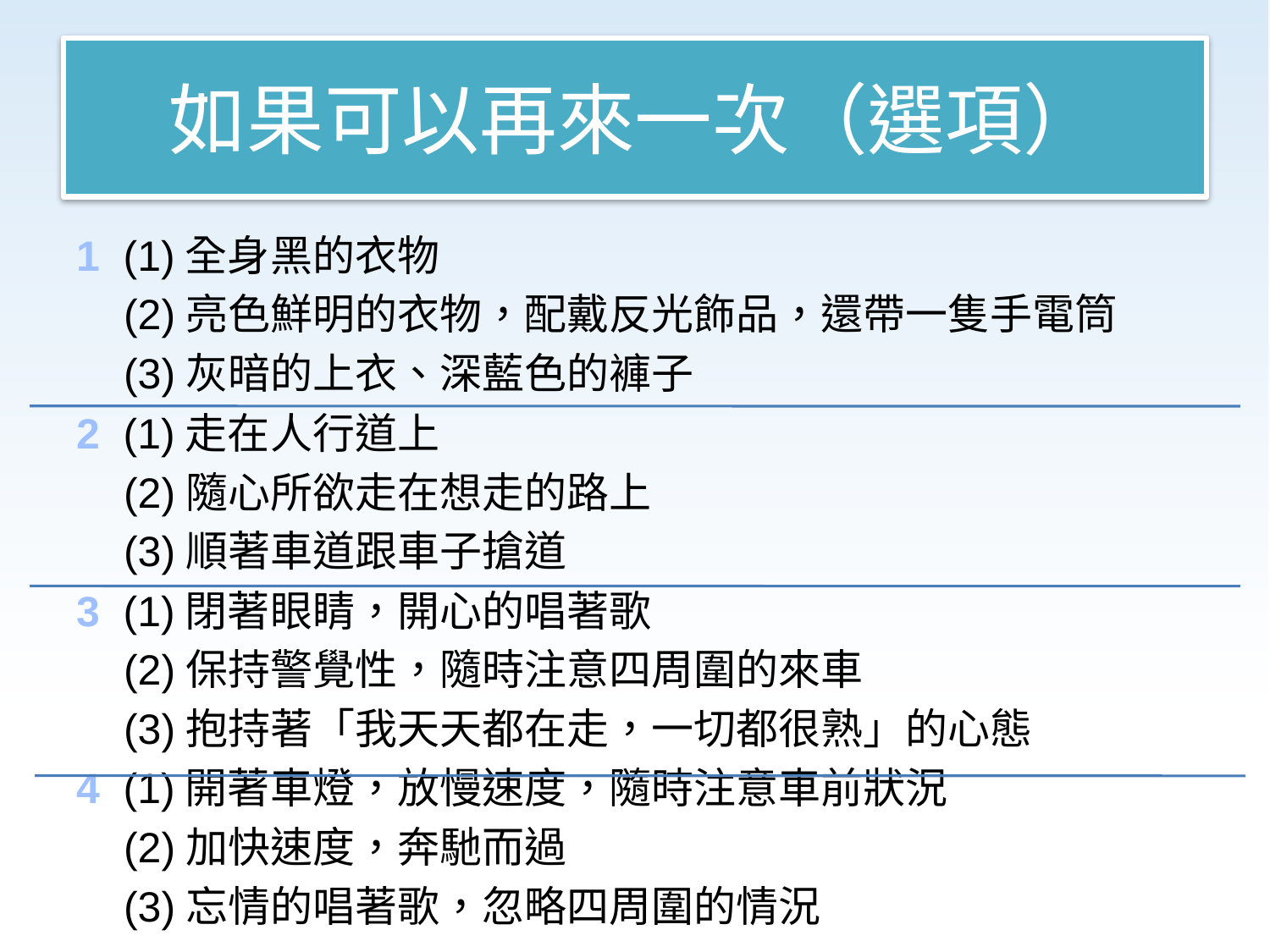

# 如果可以再來一次（選項）
1  (1)全身黑的衣物
    (2)亮色鮮明的衣物，配戴反光飾品，還帶一隻手電筒
    (3)灰暗的上衣、深藍色的褲子
2  (1)走在人行道上
    (2)隨心所欲走在想走的路上
    (3)順著車道跟車子搶道
3  (1)閉著眼睛，開心的唱著歌
    (2)保持警覺性，隨時注意四周圍的來車
    (3)抱持著「我天天都在走，一切都很熟」的心態
4  (1)開著車燈，放慢速度，隨時注意車前狀況
    (2)加快速度，奔馳而過
    (3)忘情的唱著歌，忽略四周圍的情況